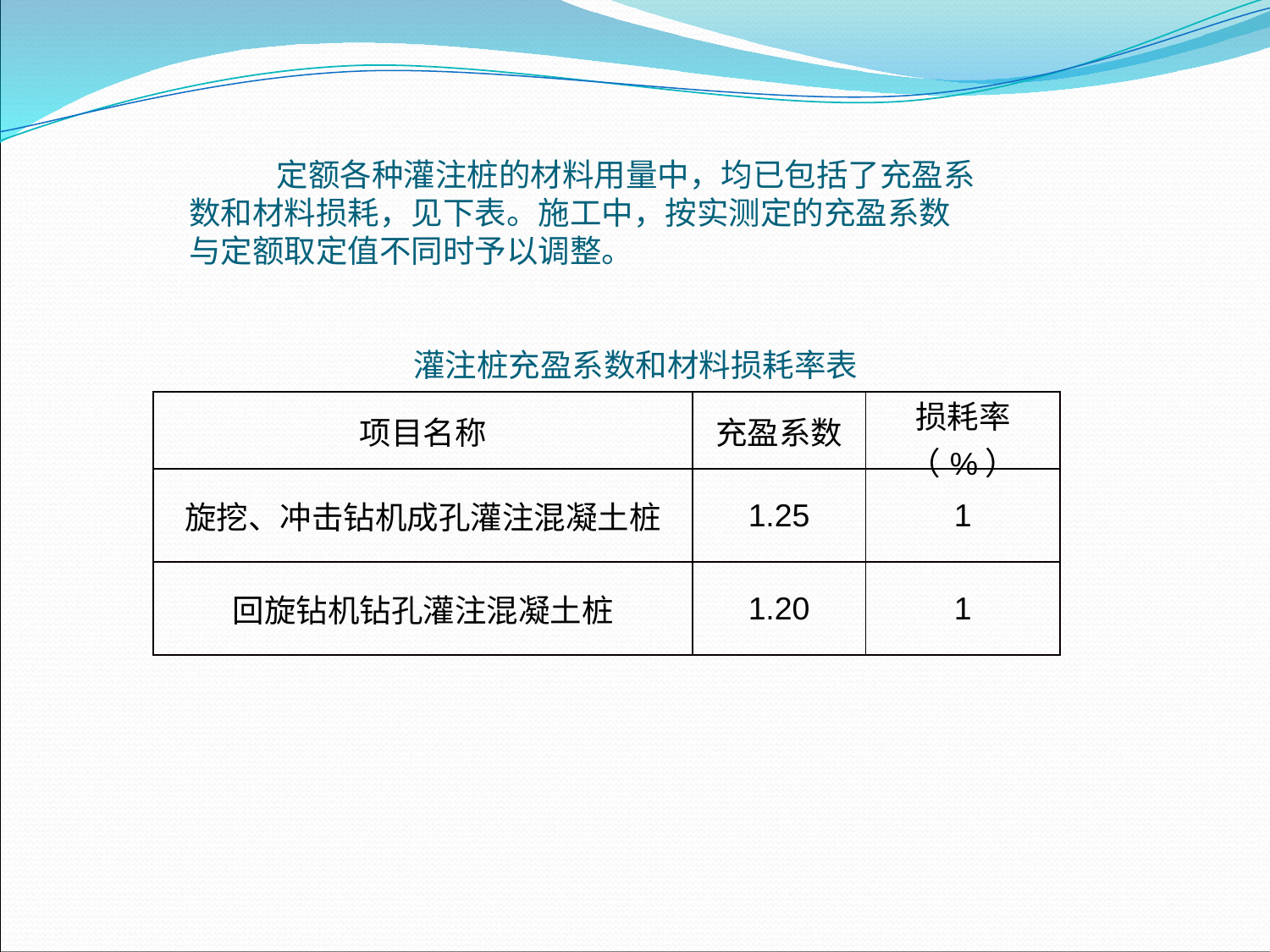

定额各种灌注桩的材料用量中，均已包括了充盈系数和材料损耗，见下表。施工中，按实测定的充盈系数与定额取定值不同时予以调整。

                         灌注桩充盈系数和材料损耗率表
| 项目名称 | 充盈系数 | 损耗率（%） |
| --- | --- | --- |
| 旋挖、冲击钻机成孔灌注混凝土桩 | 1.25 | 1 |
| 回旋钻机钻孔灌注混凝土桩 | 1.20 | 1 |
57